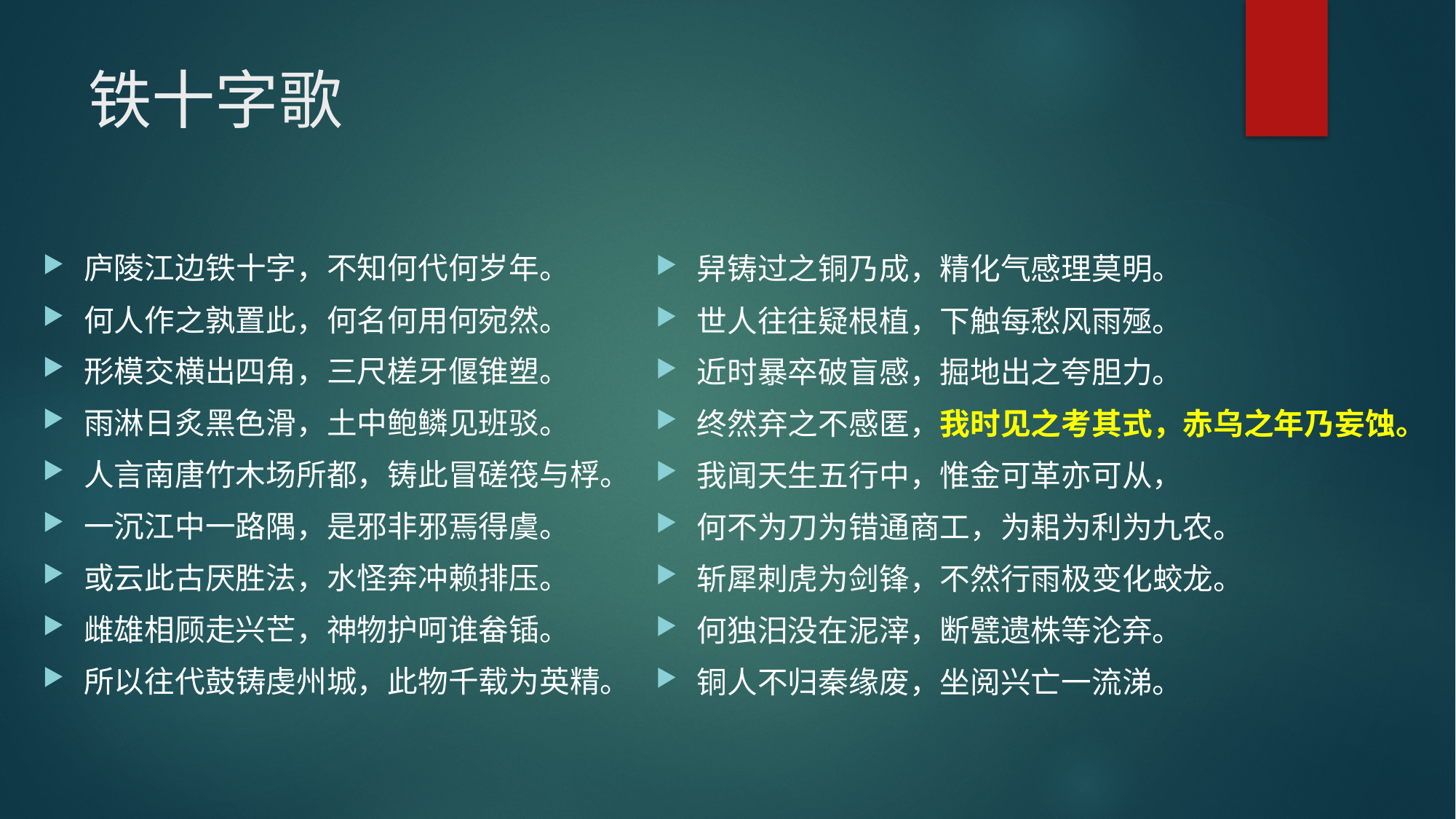

# 铁十字歌
庐陵江边铁十字，不知何代何岁年。
何人作之孰置此，何名何用何宛然。
形模交横出四角，三尺槎牙偃锥塑。
雨淋日炙黑色滑，土中鲍鳞见班驳。
人言南唐竹木场所都，铸此冒磋筏与桴。
一沉江中一路隅，是邪非邪焉得虞。
或云此古厌胜法，水怪奔冲赖排压。
雌雄相顾走兴芒，神物护呵谁畚锸。
所以往代鼓铸虔州城，此物千载为英精。

舁铸过之铜乃成，精化气感理莫明。
世人往往疑根植，下触每愁风雨殛。
近时暴卒破盲感，掘地出之夸胆力。
终然弃之不感匿，我时见之考其式，赤乌之年乃妄蚀。
我闻天生五行中，惟金可革亦可从，
何不为刀为错通商工，为耜为利为九农。
斩犀刺虎为剑锋，不然行雨极变化蛟龙。
何独汨没在泥滓，断甓遗株等沦弃。
铜人不归秦缘废，坐阅兴亡一流涕。